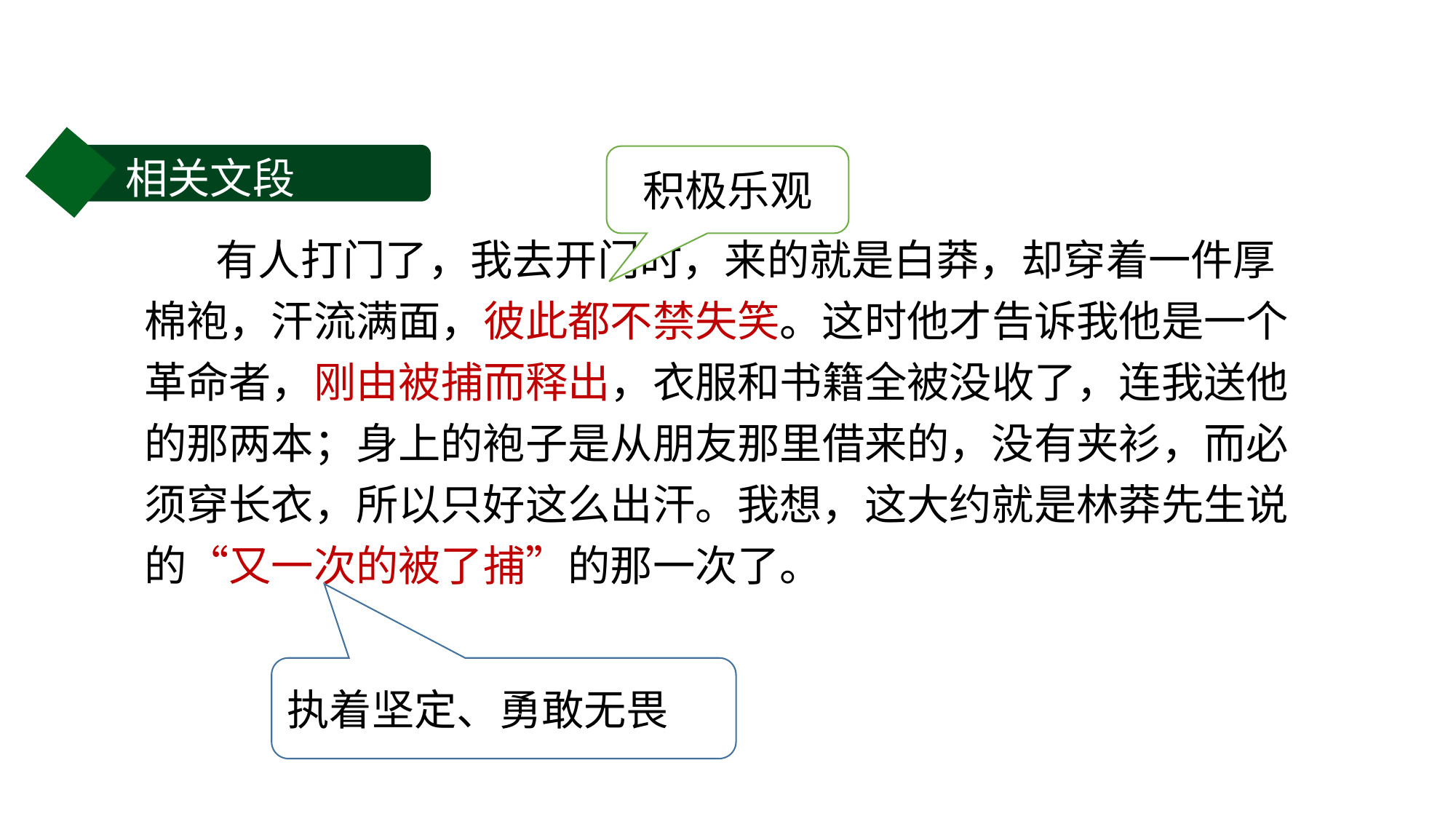

相关文段
积极乐观
有人打门了，我去开门时，来的就是白莽，却穿着一件厚棉袍，汗流满面，彼此都不禁失笑。这时他才告诉我他是一个革命者，刚由被捕而释出，衣服和书籍全被没收了，连我送他的那两本；身上的袍子是从朋友那里借来的，没有夹衫，而必须穿长衣，所以只好这么出汗。我想，这大约就是林莽先生说的“又一次的被了捕”的那一次了。
执着坚定、勇敢无畏